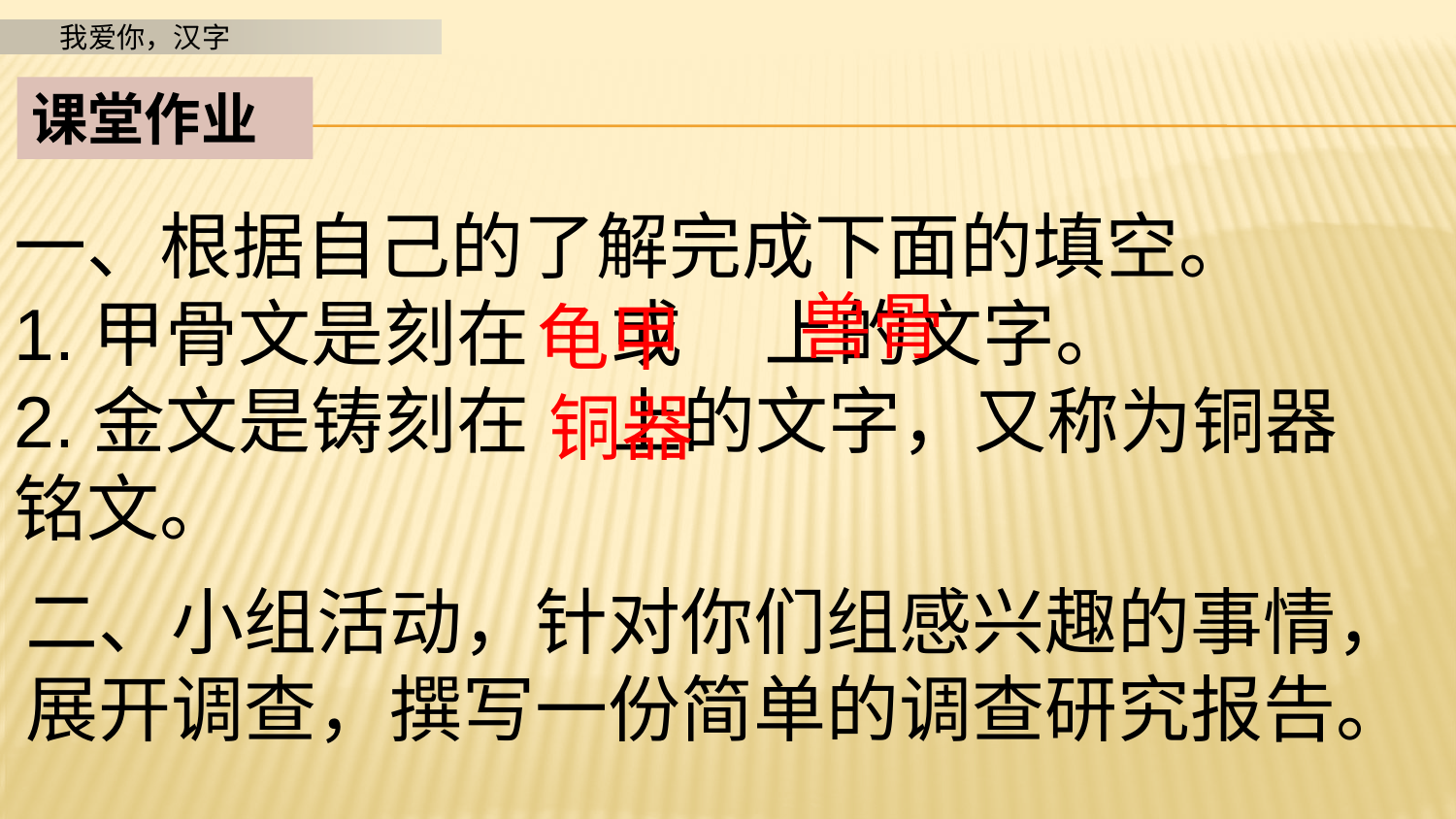

课堂作业
一、根据自己的了解完成下面的填空。
1.甲骨文是刻在     或     上的文字。
2.金文是铸刻在     上的文字，又称为铜器铭文。
兽骨
龟甲
铜器
二、小组活动，针对你们组感兴趣的事情，展开调查，撰写一份简单的调查研究报告。